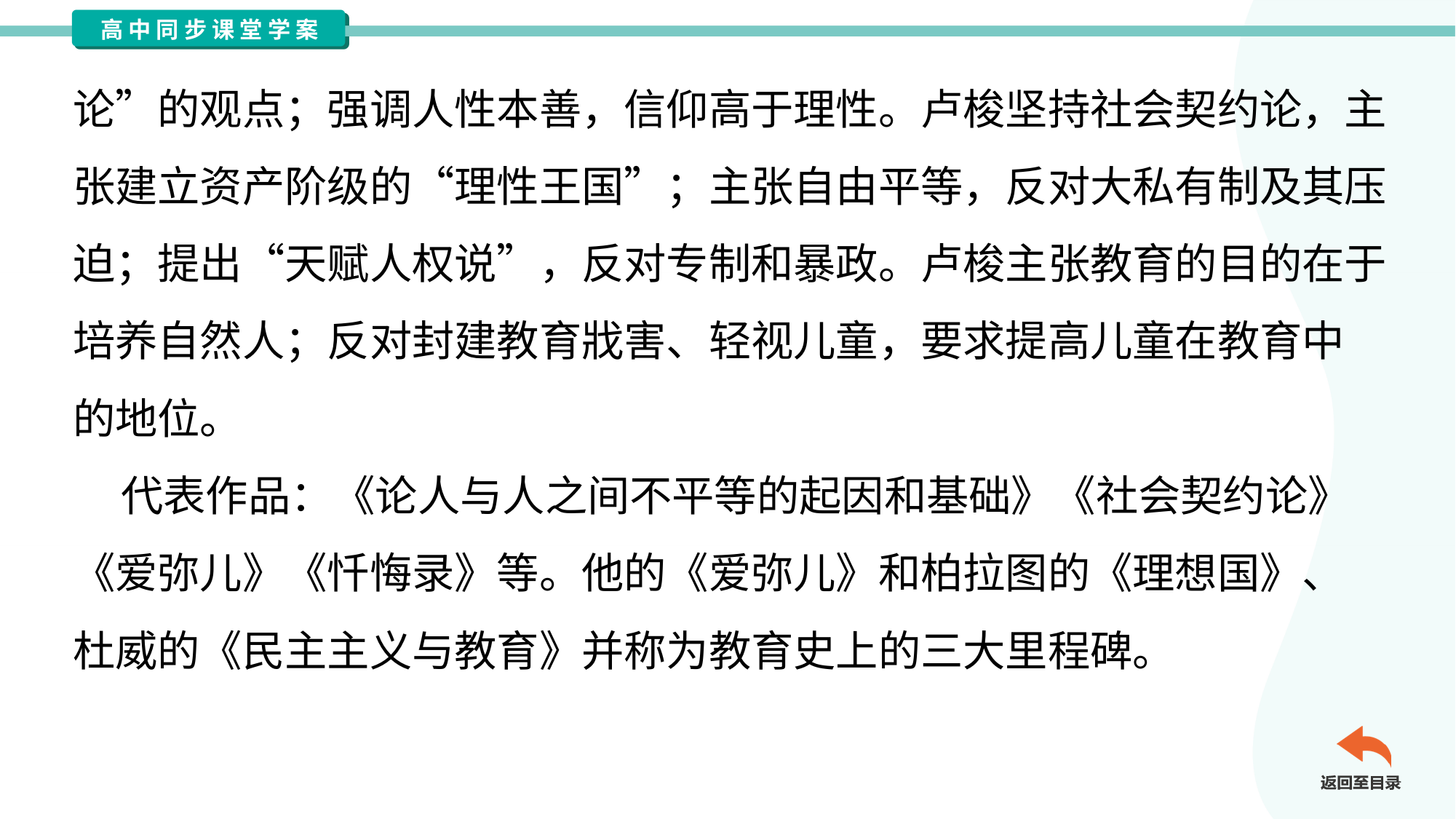

论”的观点；强调人性本善，信仰高于理性。卢梭坚持社会契约论，主
张建立资产阶级的“理性王国”；主张自由平等，反对大私有制及其压
迫；提出“天赋人权说”，反对专制和暴政。卢梭主张教育的目的在于
培养自然人；反对封建教育戕害、轻视儿童，要求提高儿童在教育中
的地位。
    代表作品：《论人与人之间不平等的起因和基础》《社会契约论》
《爱弥儿》《忏悔录》等。他的《爱弥儿》和柏拉图的《理想国》、
杜威的《民主主义与教育》并称为教育史上的三大里程碑。